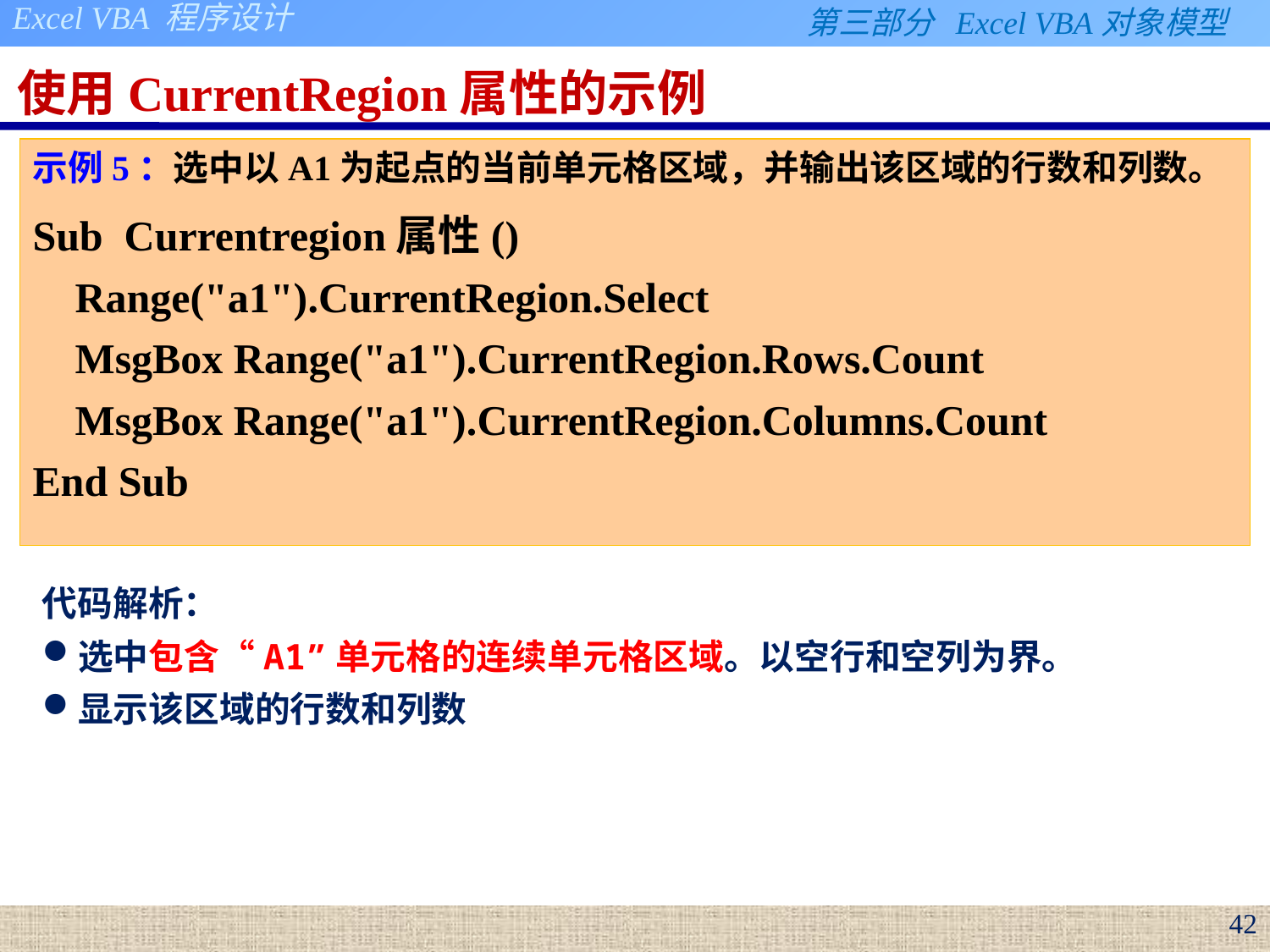

# 使用CurrentRegion属性的示例
示例5：选中以A1为起点的当前单元格区域，并输出该区域的行数和列数。
Sub  Currentregion属性()
    Range("a1").CurrentRegion.Select
    MsgBox Range("a1").CurrentRegion.Rows.Count
    MsgBox Range("a1").CurrentRegion.Columns.Count
End Sub
代码解析：
选中包含“A1”单元格的连续单元格区域。以空行和空列为界。
显示该区域的行数和列数